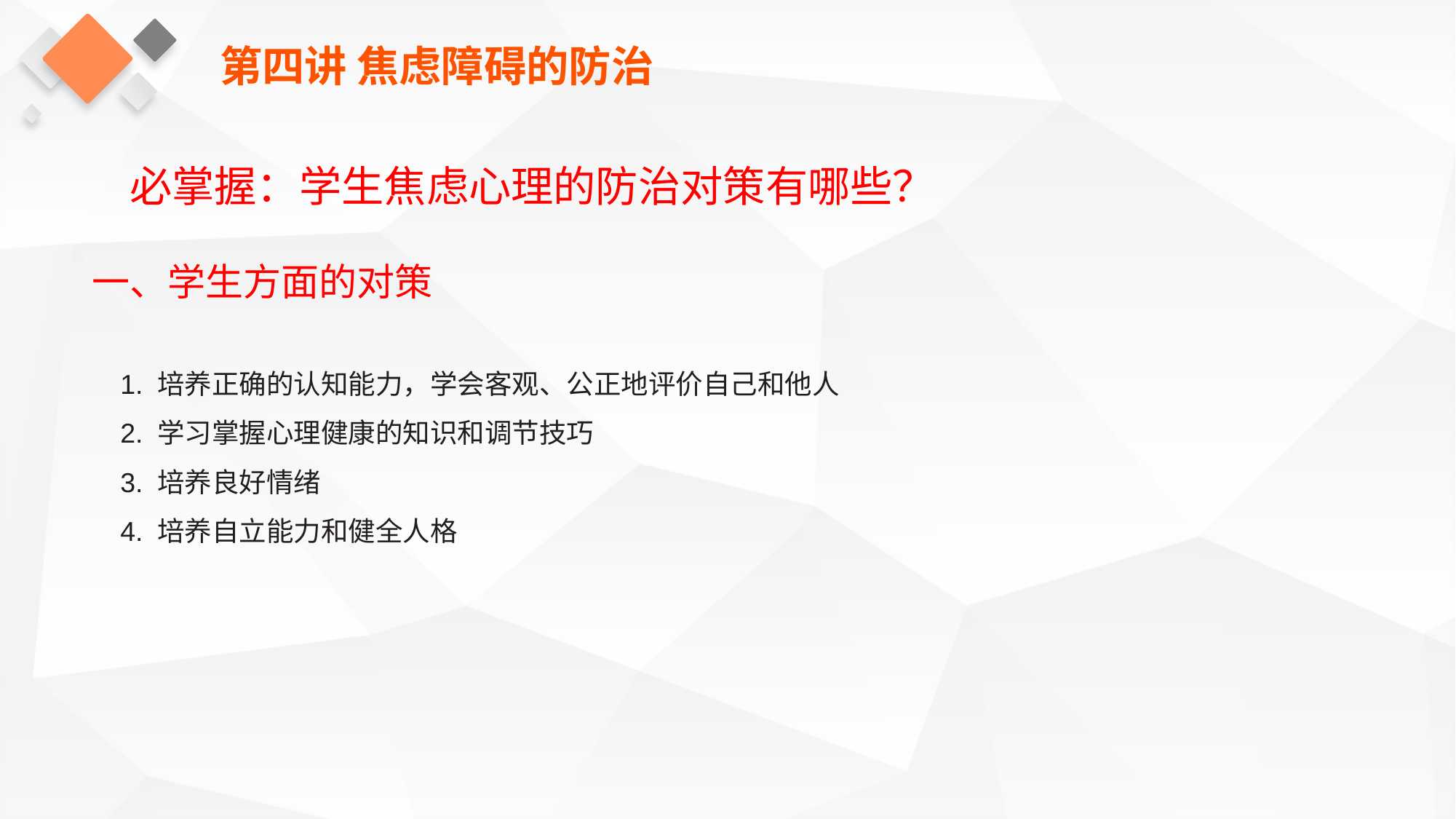

第四讲 焦虑障碍的防治
必掌握：学生焦虑心理的防治对策有哪些？
一、学生方面的对策
1. 培养正确的认知能力，学会客观、公正地评价自己和他人
2. 学习掌握心理健康的知识和调节技巧
3. 培养良好情绪
4. 培养自立能力和健全人格